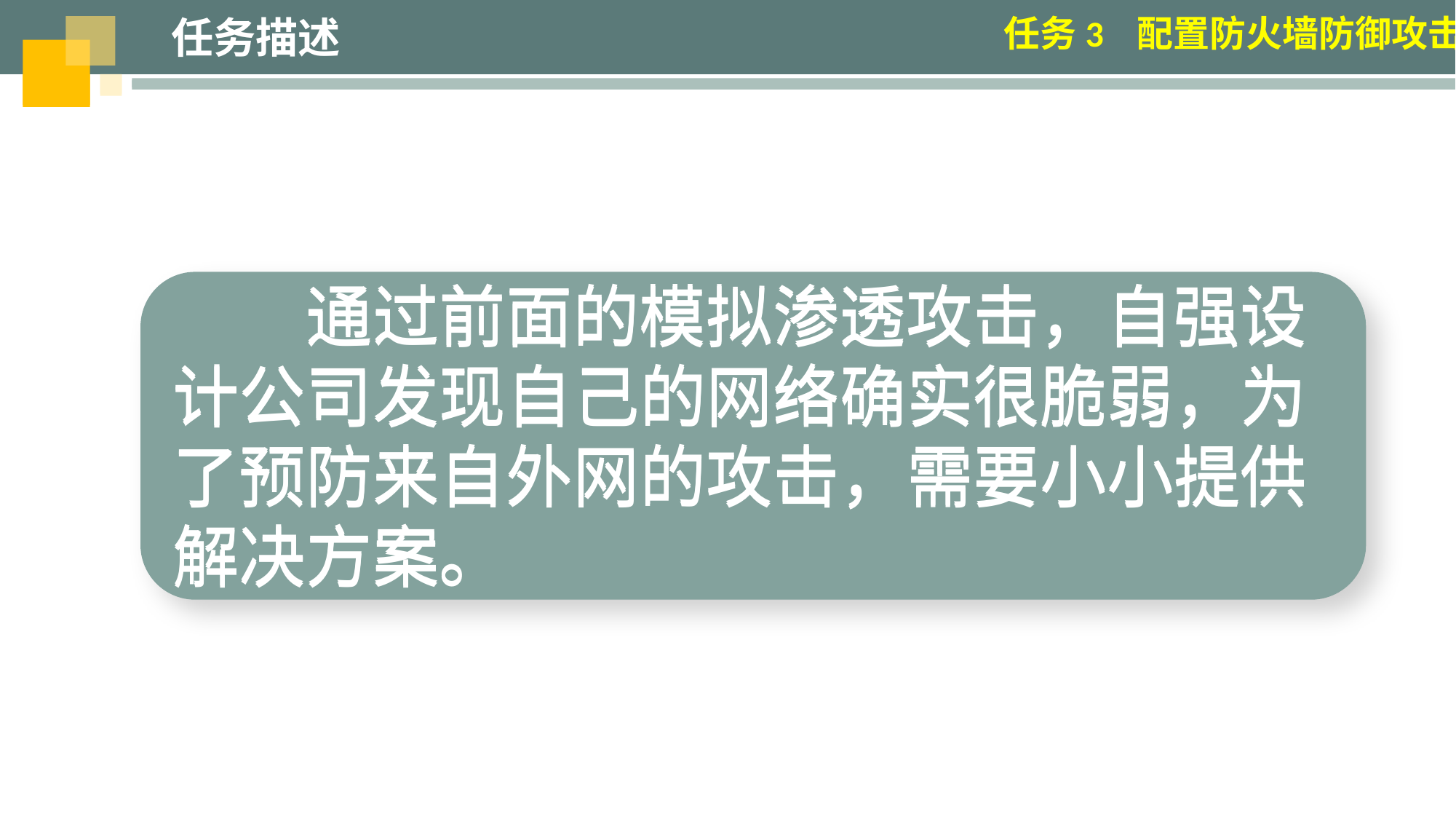

任务描述
任务3   配置防火墙防御攻击

任务描述
任务3   配置防火墙防御攻击

通过前面的模拟渗透攻击，自强设计公司发现自己的网络确实很脆弱，为了预防来自外网的攻击，需要小小提供解决方案。
通过前面的模拟渗透攻击，自强设计公司发现自己的网络确实很脆弱，为了预防来自外网的攻击，需要小小提供解决方案。